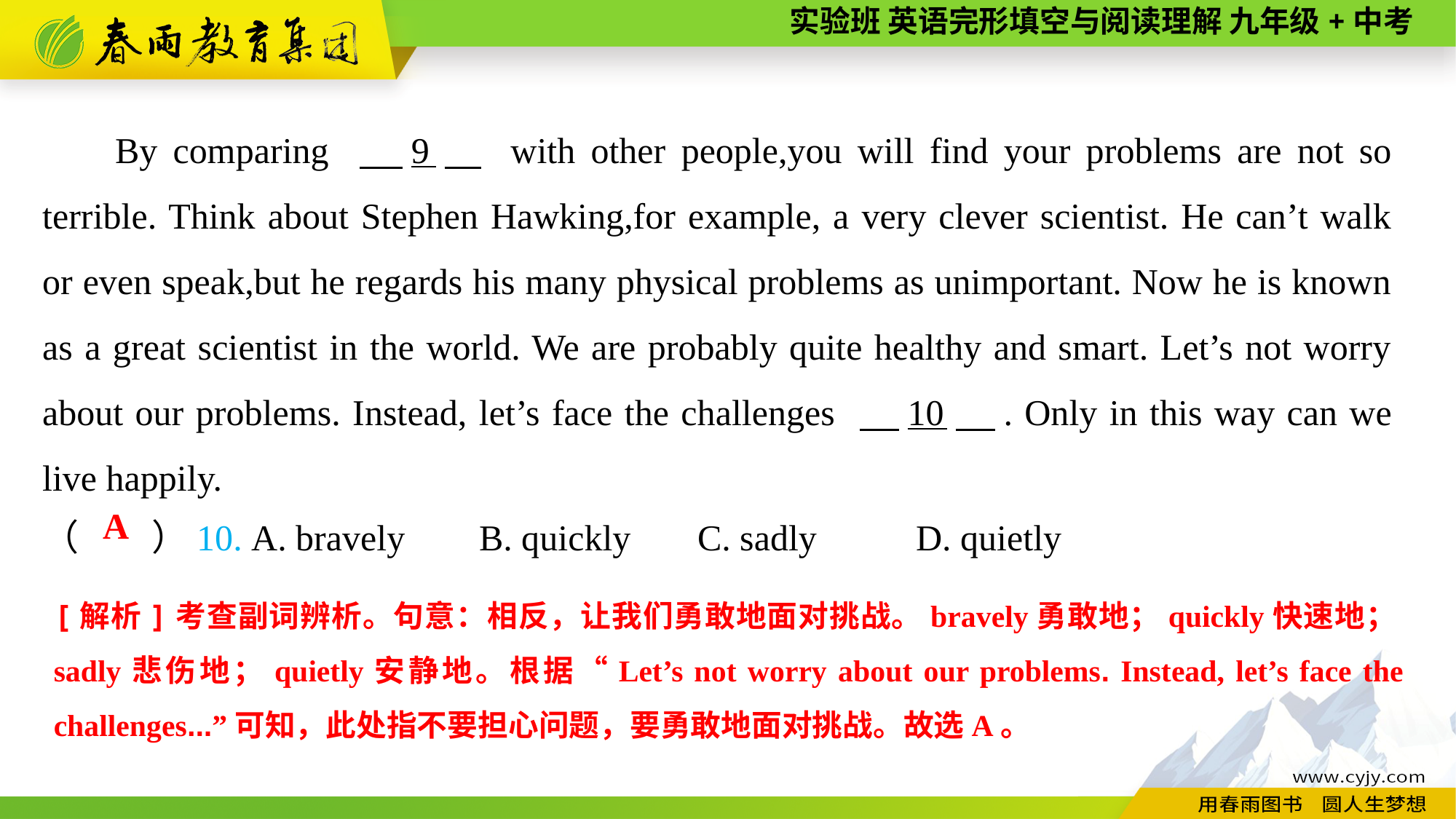

By comparing 　9　 with other people,you will find your problems are not so terrible. Think about Stephen Hawking,for example, a very clever scientist. He can’t walk or even speak,but he regards his many physical problems as unimportant. Now he is known as a great scientist in the world. We are probably quite healthy and smart. Let’s not worry about our problems. Instead, let’s face the challenges 　10　. Only in this way can we live happily.
（　　）10. A. bravely	B. quickly	C. sadly	D. quietly
A
[解析]考查副词辨析。句意：相反，让我们勇敢地面对挑战。bravely勇敢地；quickly快速地；sadly悲伤地；quietly安静地。根据“Let’s not worry about our problems. Instead, let’s face the challenges...”可知，此处指不要担心问题，要勇敢地面对挑战。故选A。